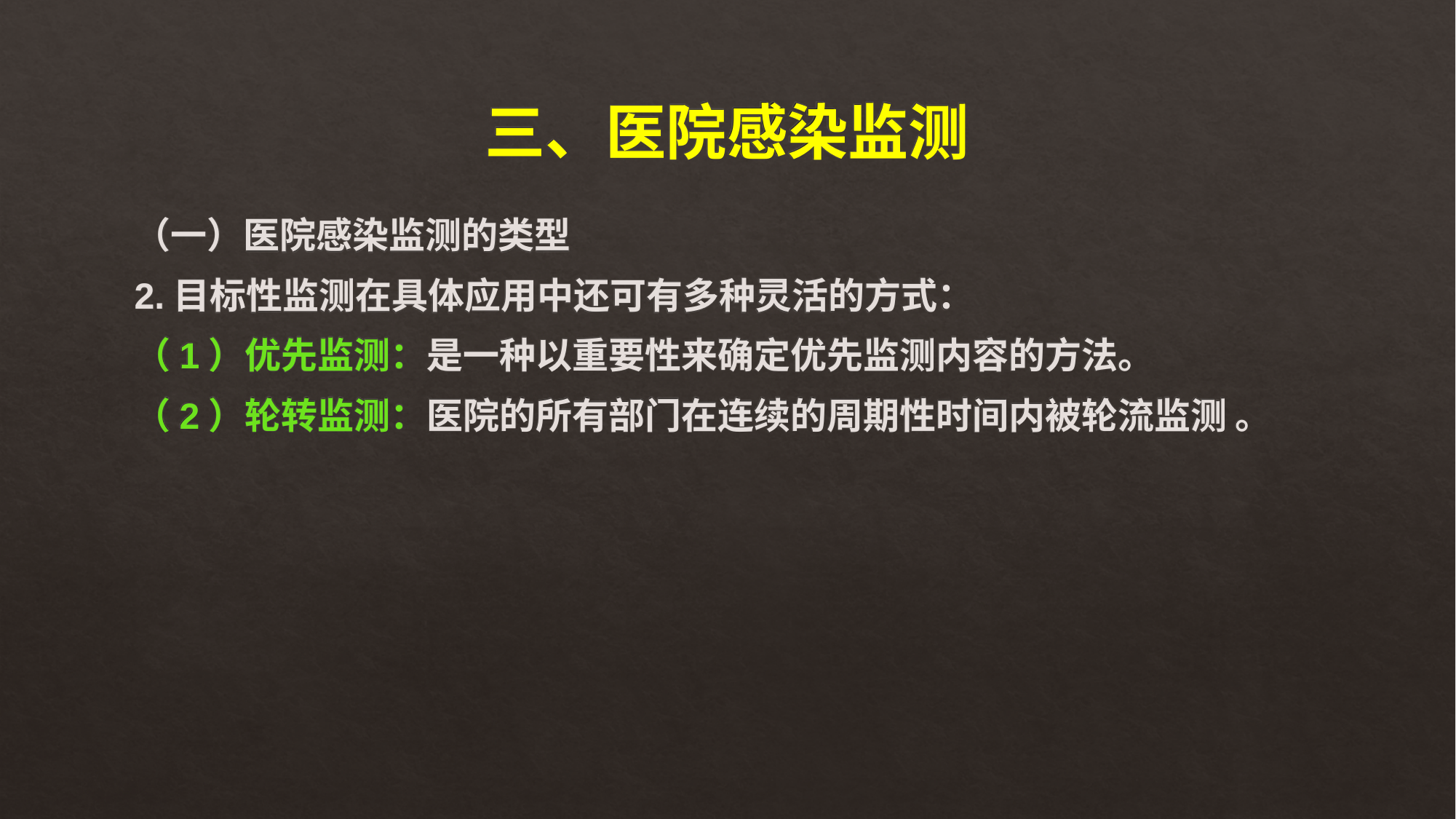

# 三、医院感染监测
（一）医院感染监测的类型
2.目标性监测在具体应用中还可有多种灵活的方式：
（1）优先监测：是一种以重要性来确定优先监测内容的方法。
（2）轮转监测：医院的所有部门在连续的周期性时间内被轮流监测 。